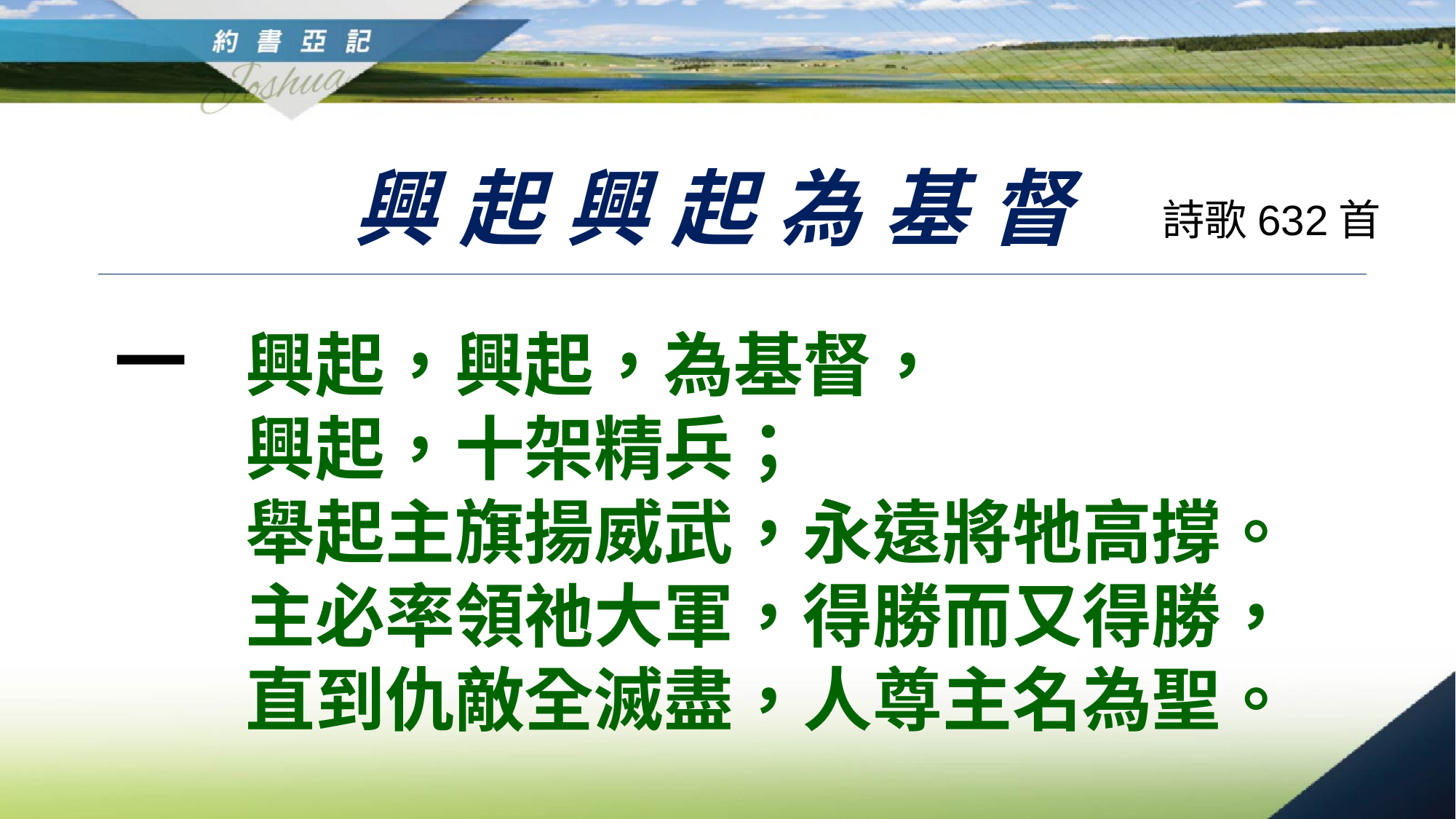

興起興起為基督
詩歌632首
一
興起，興起，為基督，
興起，十架精兵；
舉起主旗揚威武，永遠將牠高撐。
主必率領祂大軍，得勝而又得勝，
直到仇敵全滅盡，人尊主名為聖。